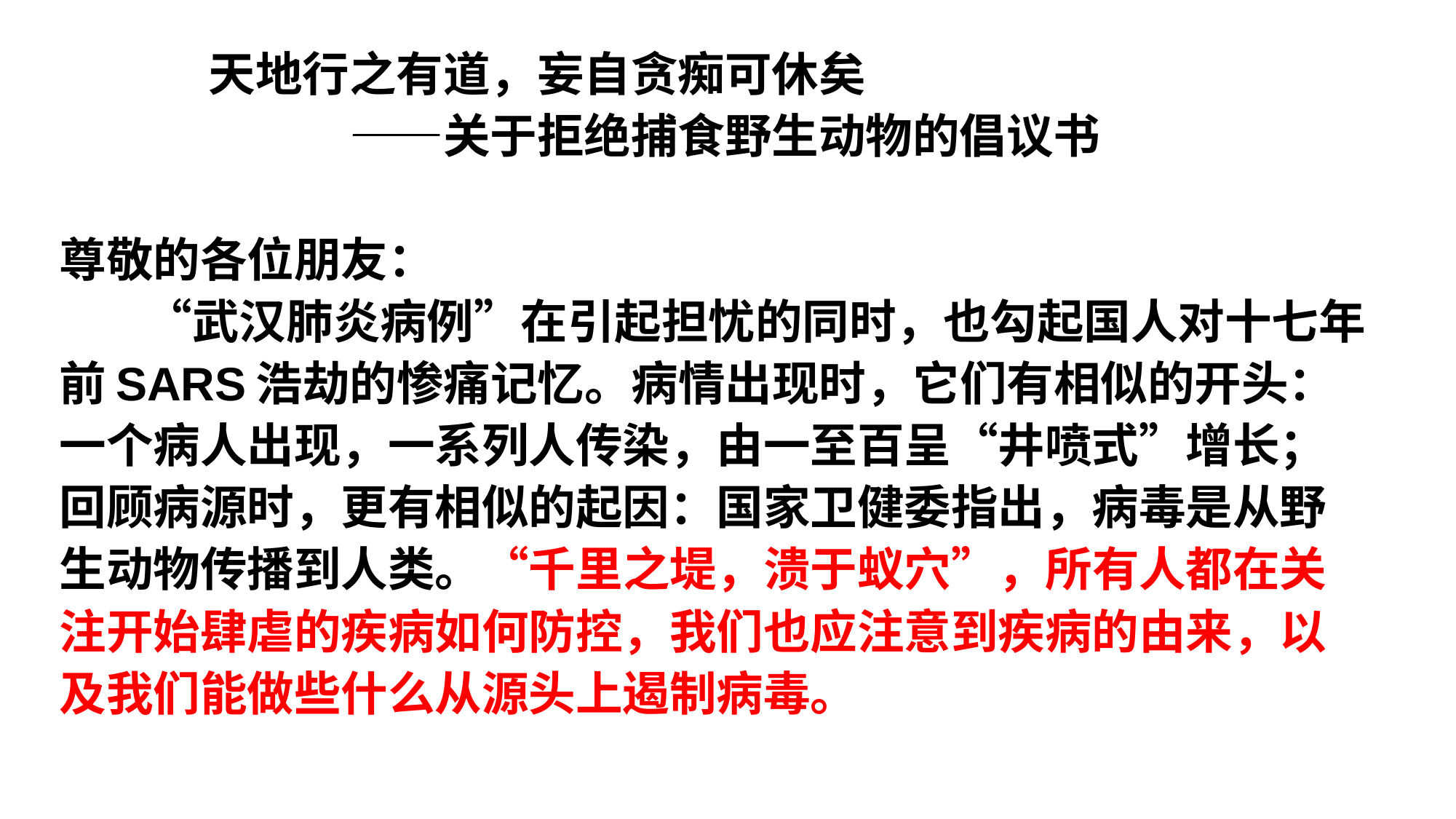

天地行之有道，妄自贪痴可休矣
                           ——关于拒绝捕食野生动物的倡议书
尊敬的各位朋友：
        “武汉肺炎病例”在引起担忧的同时，也勾起国人对十七年前SARS浩劫的惨痛记忆。病情出现时，它们有相似的开头：一个病人出现，一系列人传染，由一至百呈“井喷式”增长；回顾病源时，更有相似的起因：国家卫健委指出，病毒是从野生动物传播到人类。“千里之堤，溃于蚁穴”，所有人都在关注开始肆虐的疾病如何防控，我们也应注意到疾病的由来，以及我们能做些什么从源头上遏制病毒。